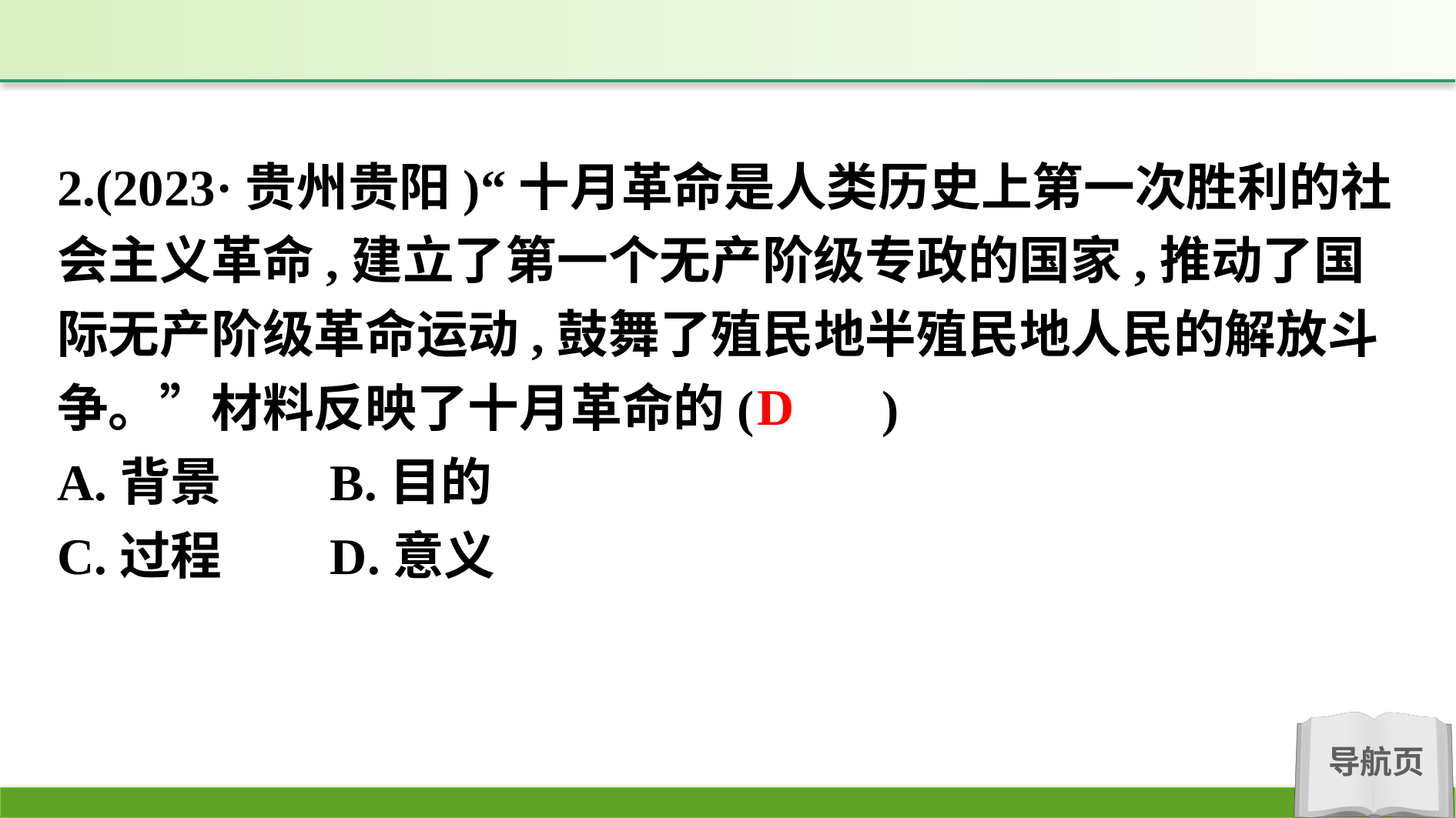

2.(2023·贵州贵阳)“十月革命是人类历史上第一次胜利的社会主义革命,建立了第一个无产阶级专政的国家,推动了国际无产阶级革命运动,鼓舞了殖民地半殖民地人民的解放斗争。”材料反映了十月革命的(　　)
A.背景	B.目的
C.过程	D.意义
D